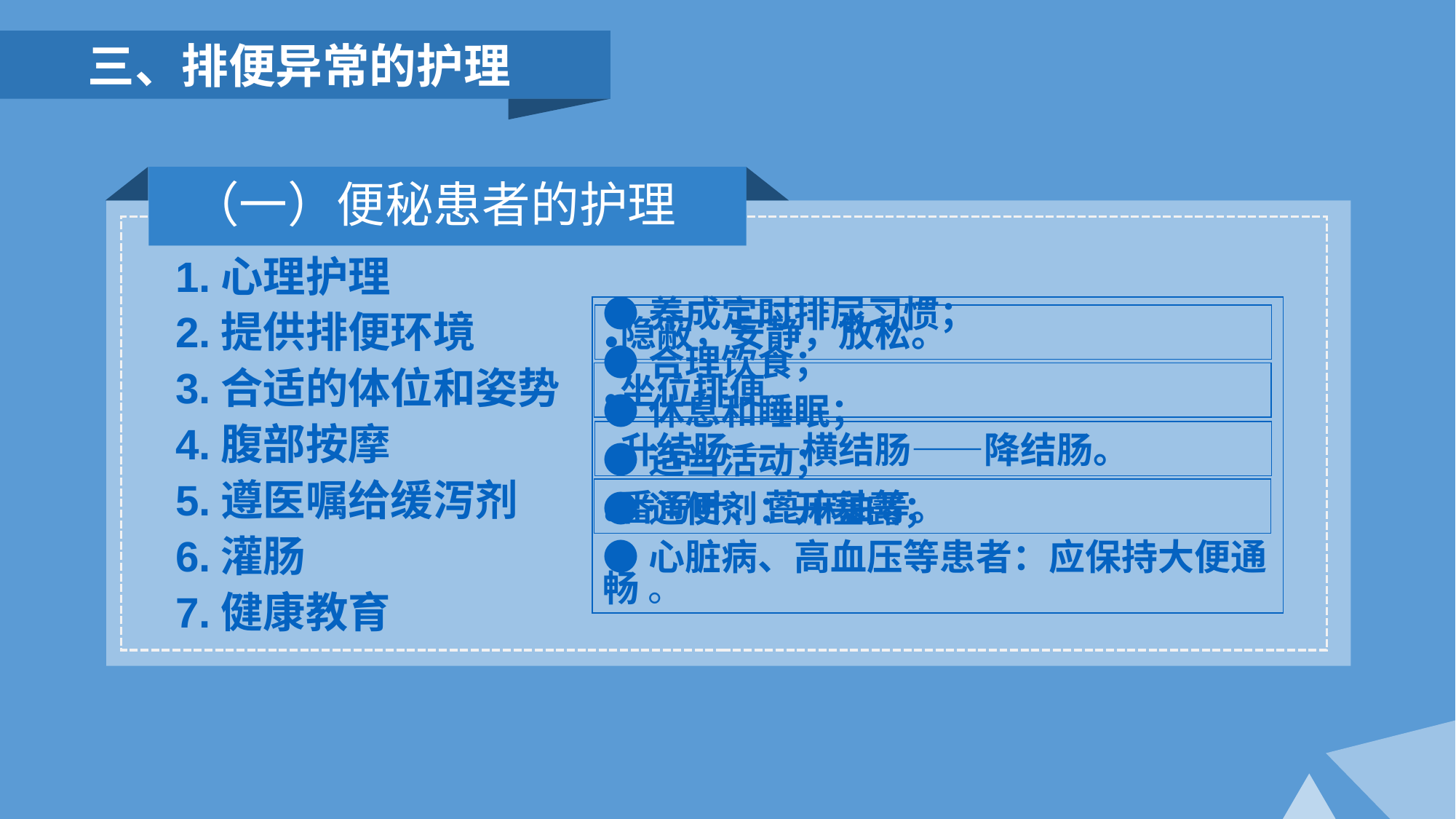

三、排便异常的护理

（一）便秘患者的护理

1.心理护理
2.提供排便环境
3.合适的体位和姿势
4.腹部按摩
5.遵医嘱给缓泻剂
6.灌肠
7.健康教育

●养成定时排尿习惯；
●合理饮食；
●休息和睡眠；
●适当活动；
●通便剂：开塞露；
●心脏病、高血压等患者：应保持大便通畅 。
●隐蔽，安静，放松。
●坐位排便。
●升结肠——横结肠——降结肠。
●番泻叶、蓖麻油等。